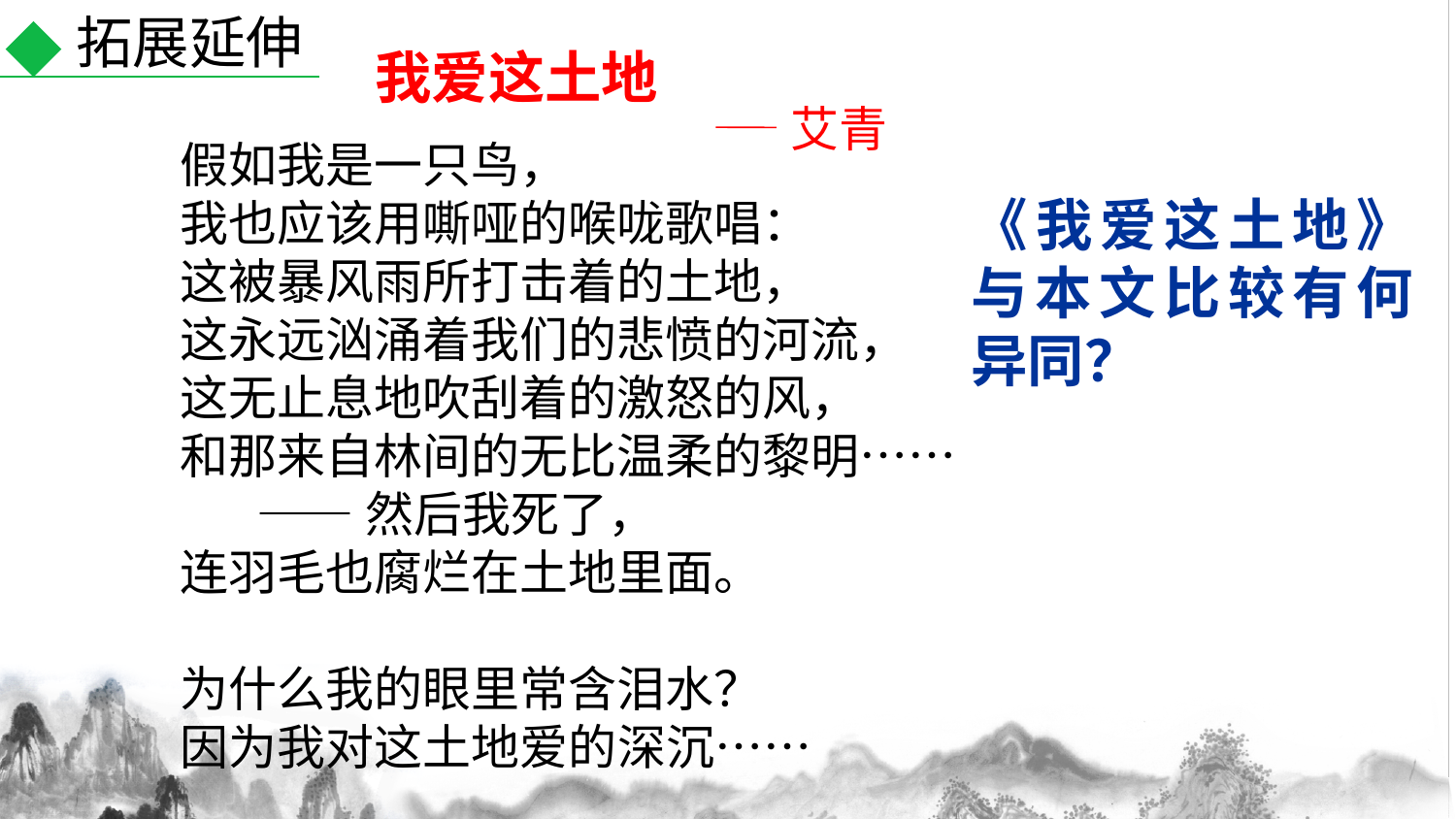

拓展延伸

我爱这土地
艾青
假如我是一只鸟，
我也应该用嘶哑的喉咙歌唱：
这被暴风雨所打击着的土地，
这永远汹涌着我们的悲愤的河流，
这无止息地吹刮着的激怒的风，
和那来自林间的无比温柔的黎明……
       ——然后我死了，
连羽毛也腐烂在土地里面。

为什么我的眼里常含泪水？
因为我对这土地爱的深沉……

《我爱这土地》与本文比较有何异同？